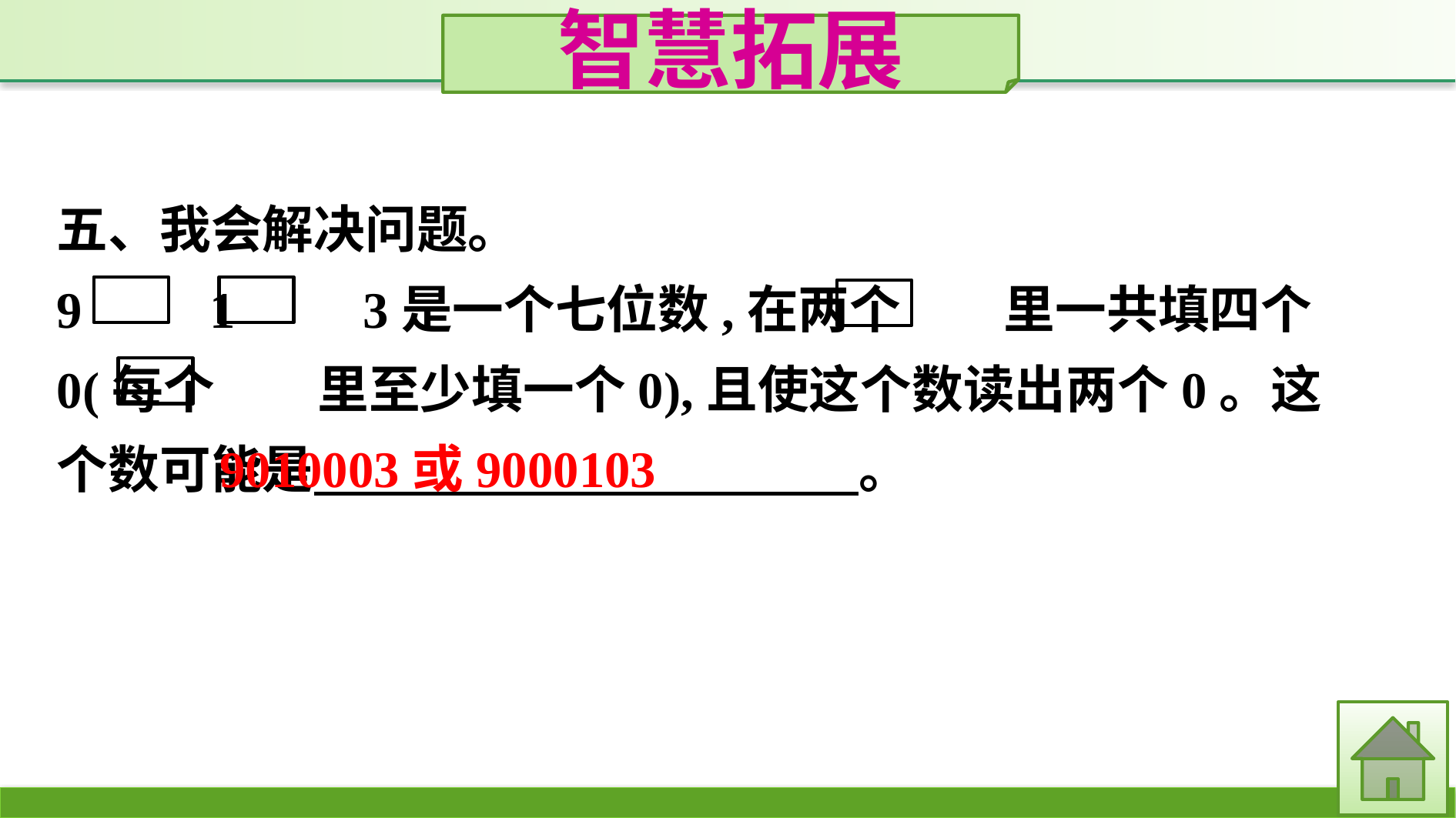

智慧拓展
五、我会解决问题。
9　　1　　3是一个七位数,在两个　　里一共填四个0(每个　　里至少填一个0),且使这个数读出两个0。这个数可能是　                                          。

9010003或9000103